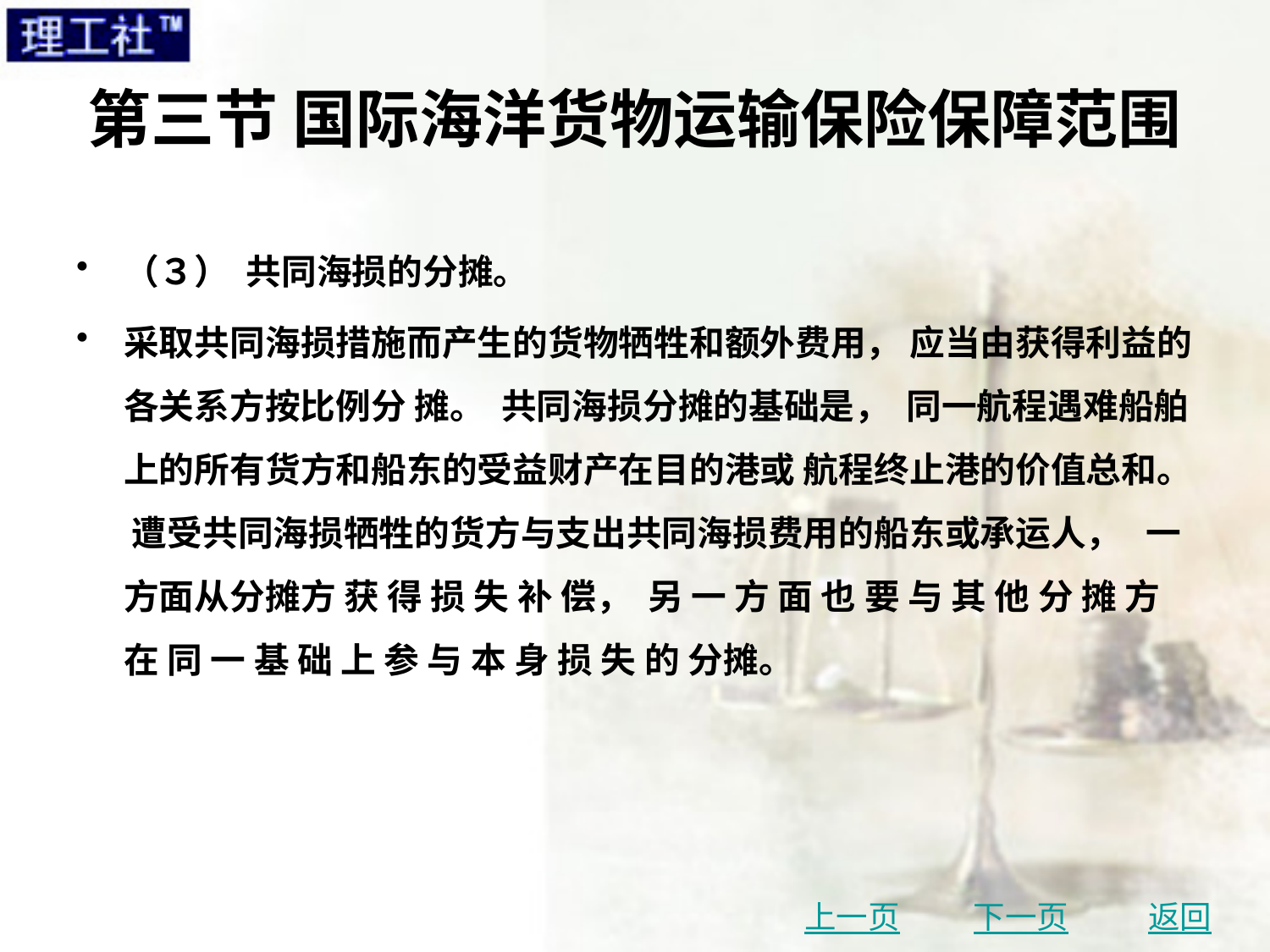

# 第三节 国际海洋货物运输保险保障范围
（３）  共同海损的分摊。
采取共同海损措施而产生的货物牺牲和额外费用， 应当由获得利益的各关系方按比例分 摊。  共同海损分摊的基础是，  同一航程遇难船舶上的所有货方和船东的受益财产在目的港或 航程终止港的价值总和。  遭受共同海损牺牲的货方与支出共同海损费用的船东或承运人，   一 方面从分摊方 获 得 损 失 补 偿，  另 一 方 面 也 要 与 其 他 分 摊 方 在 同 一 基 础 上 参 与 本 身 损 失 的 分摊。

上一页
下一页
返回